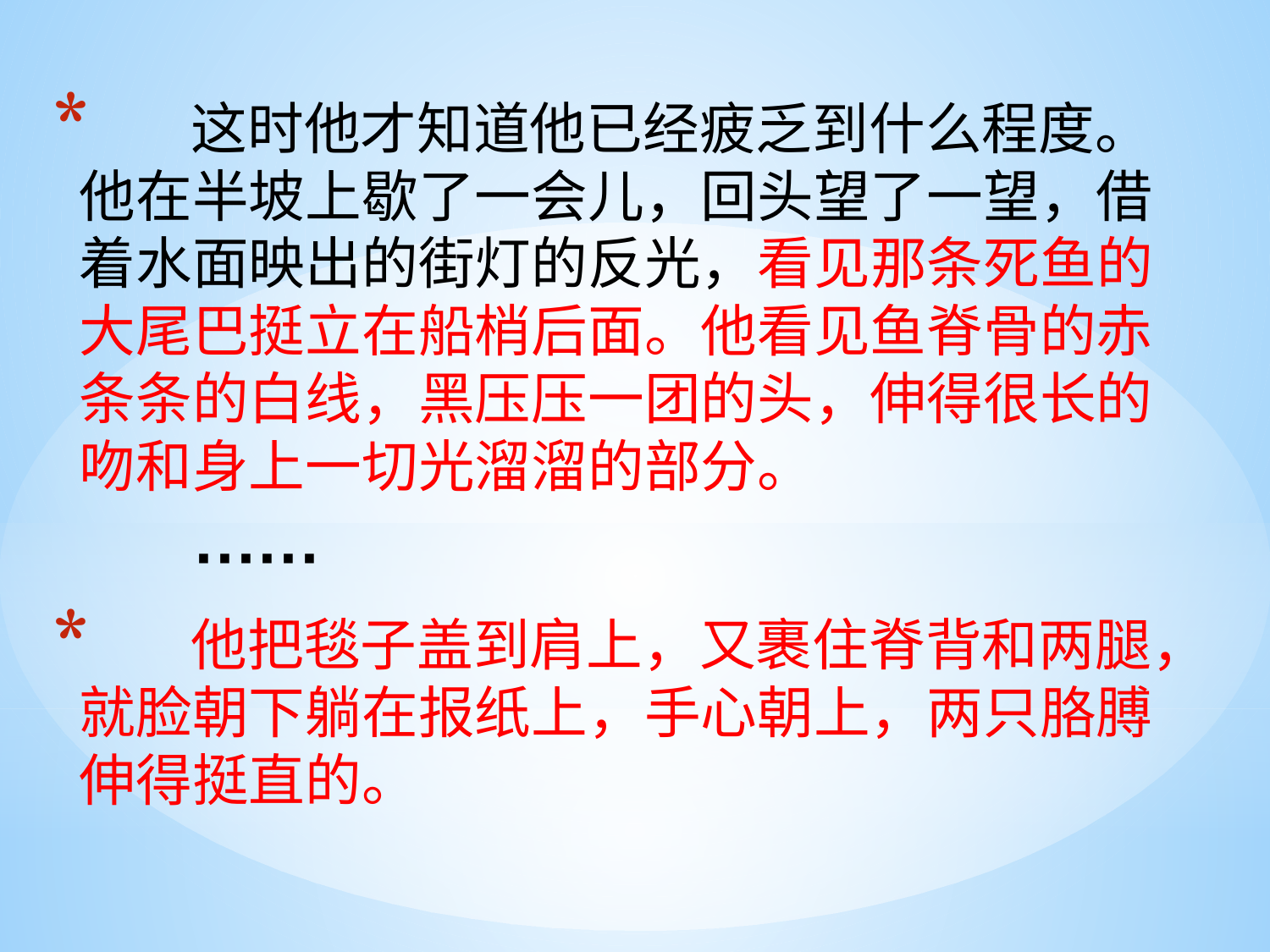

这时他才知道他已经疲乏到什么程度。他在半坡上歇了一会儿，回头望了一望，借着水面映出的街灯的反光，看见那条死鱼的大尾巴挺立在船梢后面。他看见鱼脊骨的赤条条的白线，黑压压一团的头，伸得很长的吻和身上一切光溜溜的部分。
         ······
       他把毯子盖到肩上，又裹住脊背和两腿，就脸朝下躺在报纸上，手心朝上，两只胳膊伸得挺直的。